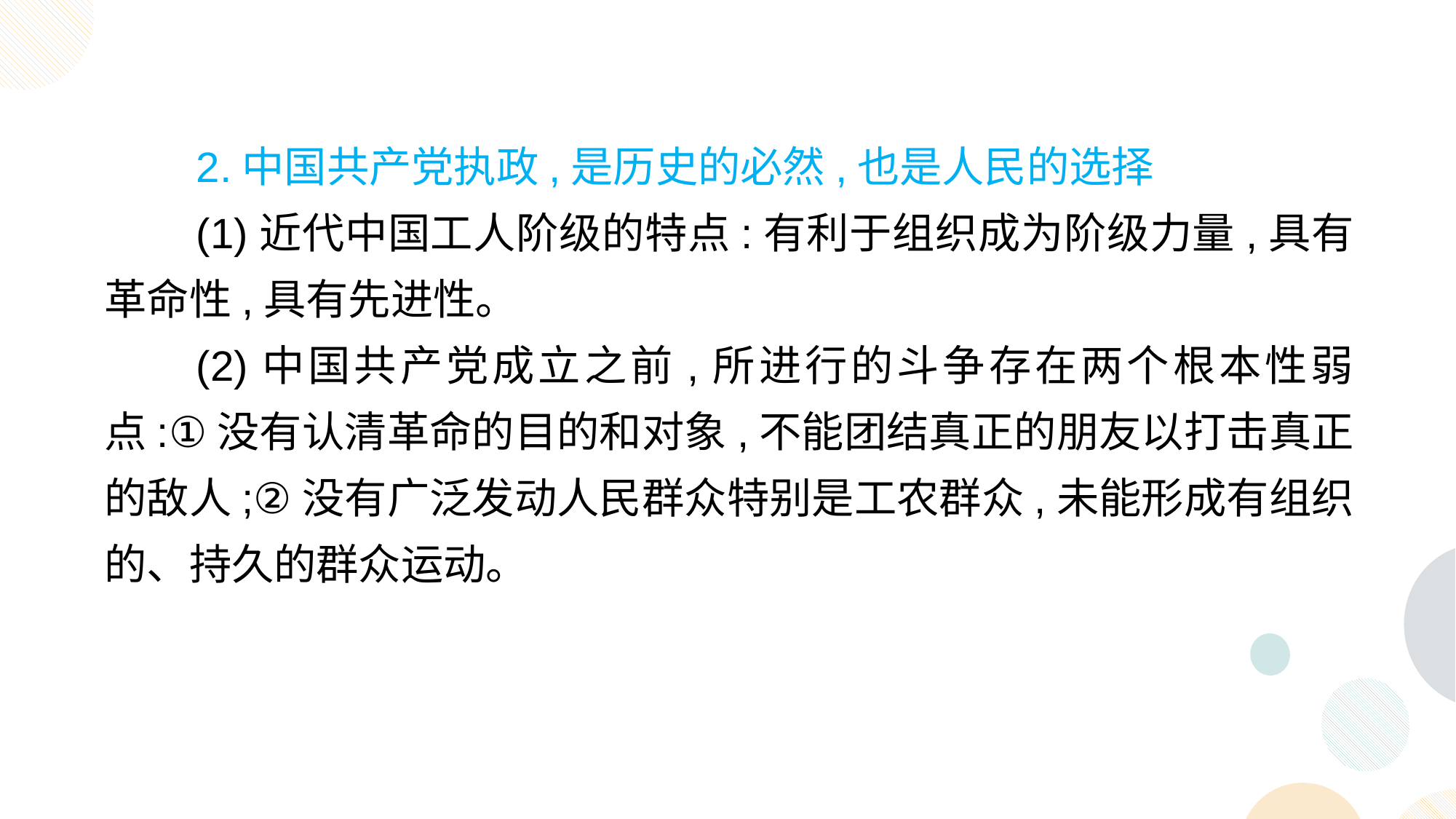

2.中国共产党执政,是历史的必然,也是人民的选择
(1)近代中国工人阶级的特点:有利于组织成为阶级力量,具有革命性,具有先进性。
(2)中国共产党成立之前,所进行的斗争存在两个根本性弱点:①没有认清革命的目的和对象,不能团结真正的朋友以打击真正的敌人;②没有广泛发动人民群众特别是工农群众,未能形成有组织的、持久的群众运动。